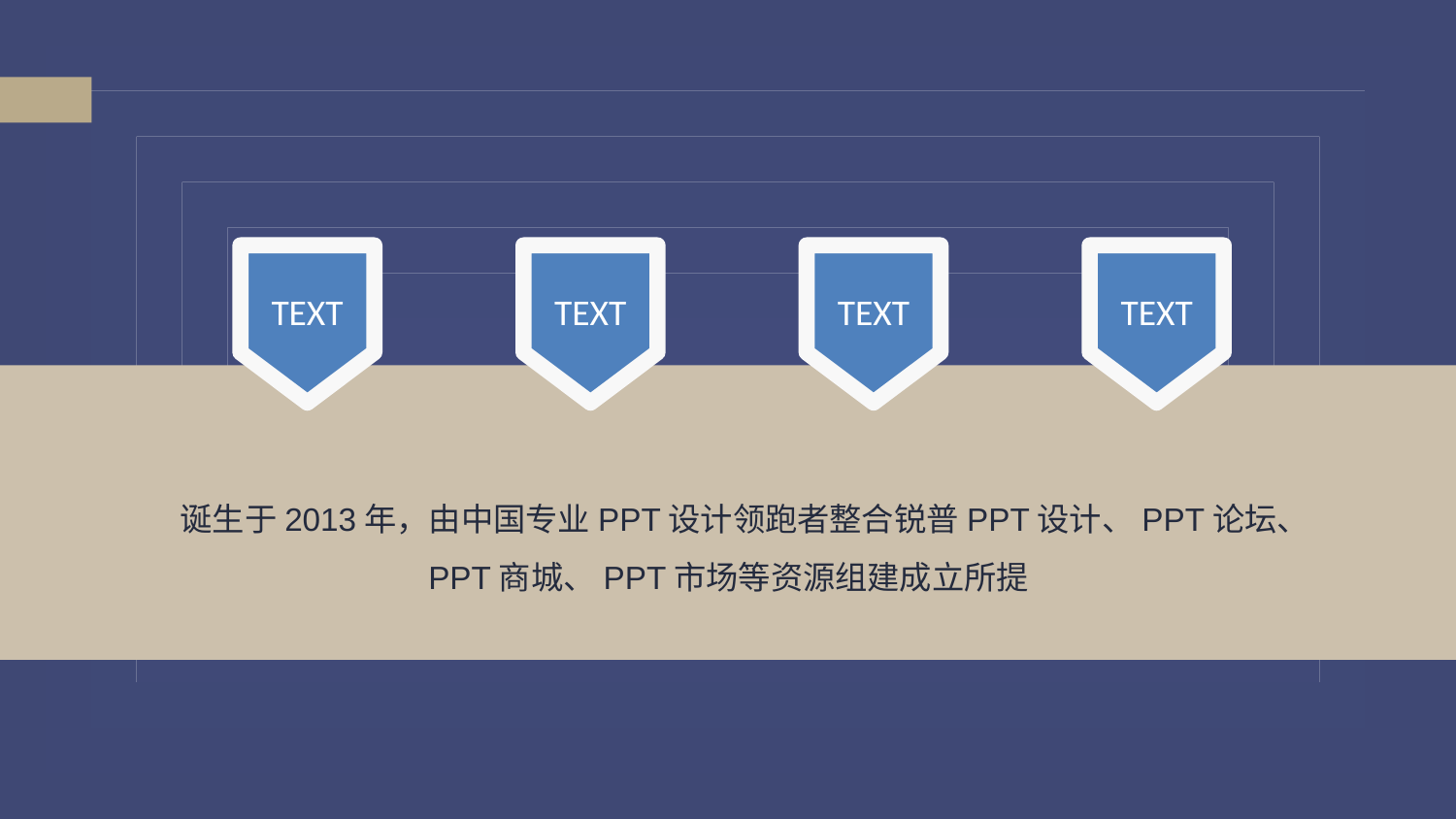

TEXT
TEXT
TEXT
TEXT
诞生于2013年，由中国专业PPT设计领跑者整合锐普PPT设计、PPT论坛、PPT商城、PPT市场等资源组建成立所提